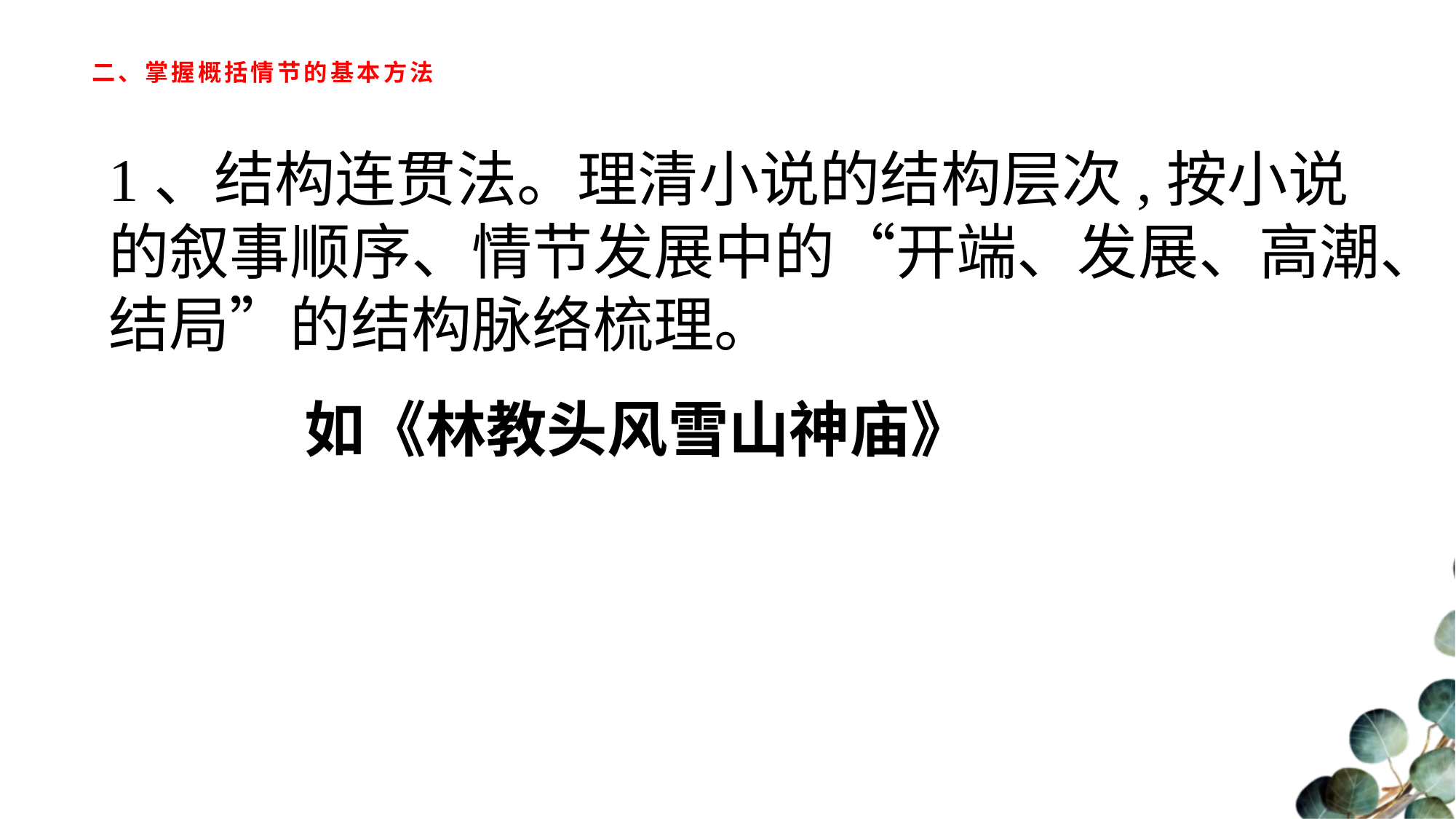

# 二、掌握概括情节的基本方法
1、结构连贯法。理清小说的结构层次,按小说的叙事顺序、情节发展中的“开端、发展、高潮、结局”的结构脉络梳理。
如《林教头风雪山神庙》